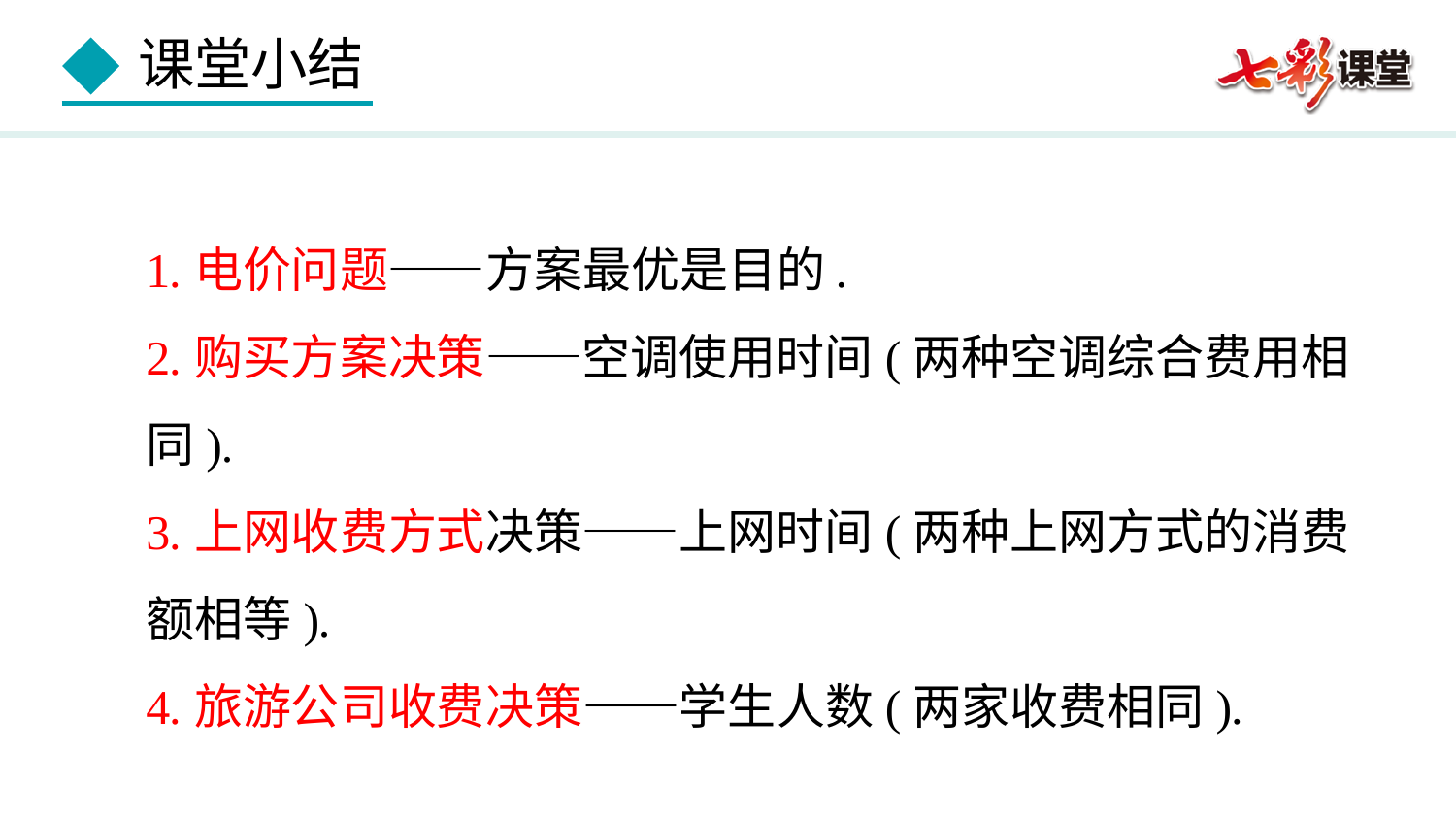

1.电价问题——方案最优是目的.
2.购买方案决策——空调使用时间(两种空调综合费用相同).
3.上网收费方式决策——上网时间(两种上网方式的消费额相等).
4.旅游公司收费决策——学生人数(两家收费相同).